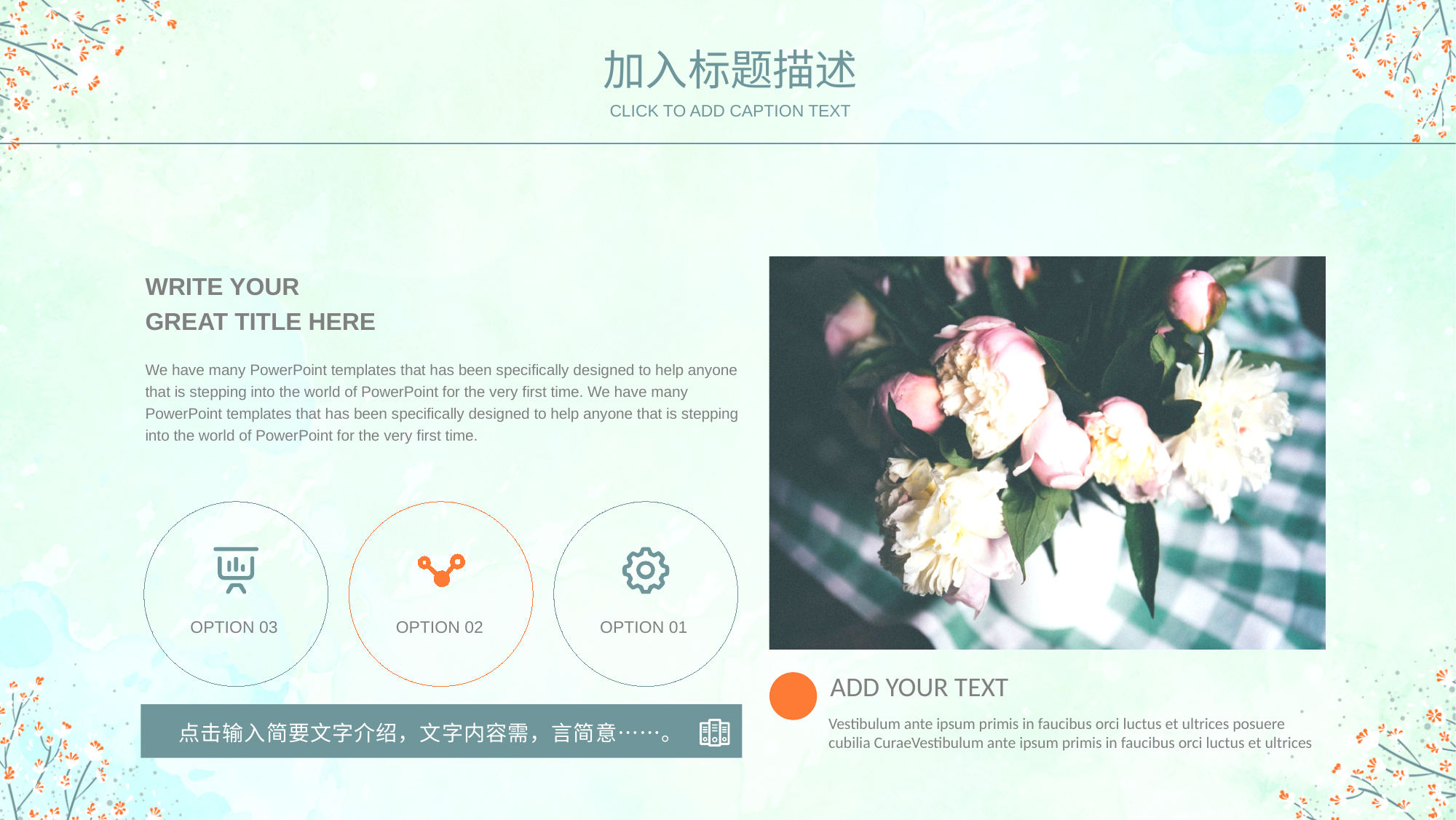

加入标题描述
CLICK TO ADD CAPTION TEXT

WRITE YOUR
GREAT TITLE HERE

We have many PowerPoint templates that has been specifically designed to help anyone that is stepping into the world of PowerPoint for the very first time. We have many PowerPoint templates that has been specifically designed to help anyone that is stepping into the world of PowerPoint for the very first time.

OPTION 03
OPTION 02
OPTION 01

点击输入简要文字介绍，文字内容需，言简意……。

ADD YOUR TEXT

Vestibulum ante ipsum primis in faucibus orci luctus et ultrices posuere cubilia CuraeVestibulum ante ipsum primis in faucibus orci luctus et ultrices